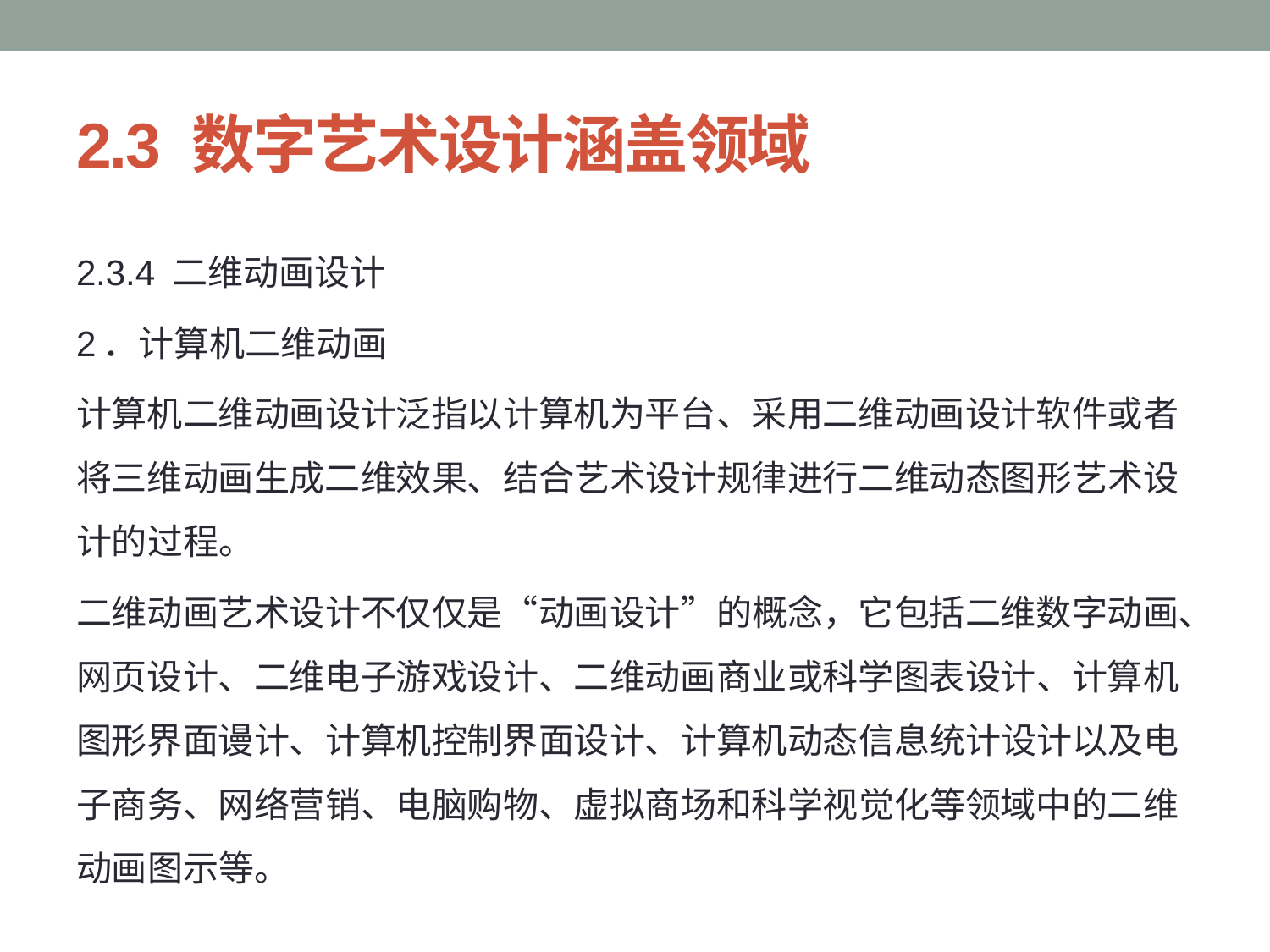

# 2.3 数字艺术设计涵盖领域
2.3.4 二维动画设计
2．计算机二维动画
计算机二维动画设计泛指以计算机为平台、采用二维动画设计软件或者将三维动画生成二维效果、结合艺术设计规律进行二维动态图形艺术设计的过程。
二维动画艺术设计不仅仅是“动画设计”的概念，它包括二维数字动画、网页设计、二维电子游戏设计、二维动画商业或科学图表设计、计算机图形界面谩计、计算机控制界面设计、计算机动态信息统计设计以及电子商务、网络营销、电脑购物、虚拟商场和科学视觉化等领域中的二维动画图示等。